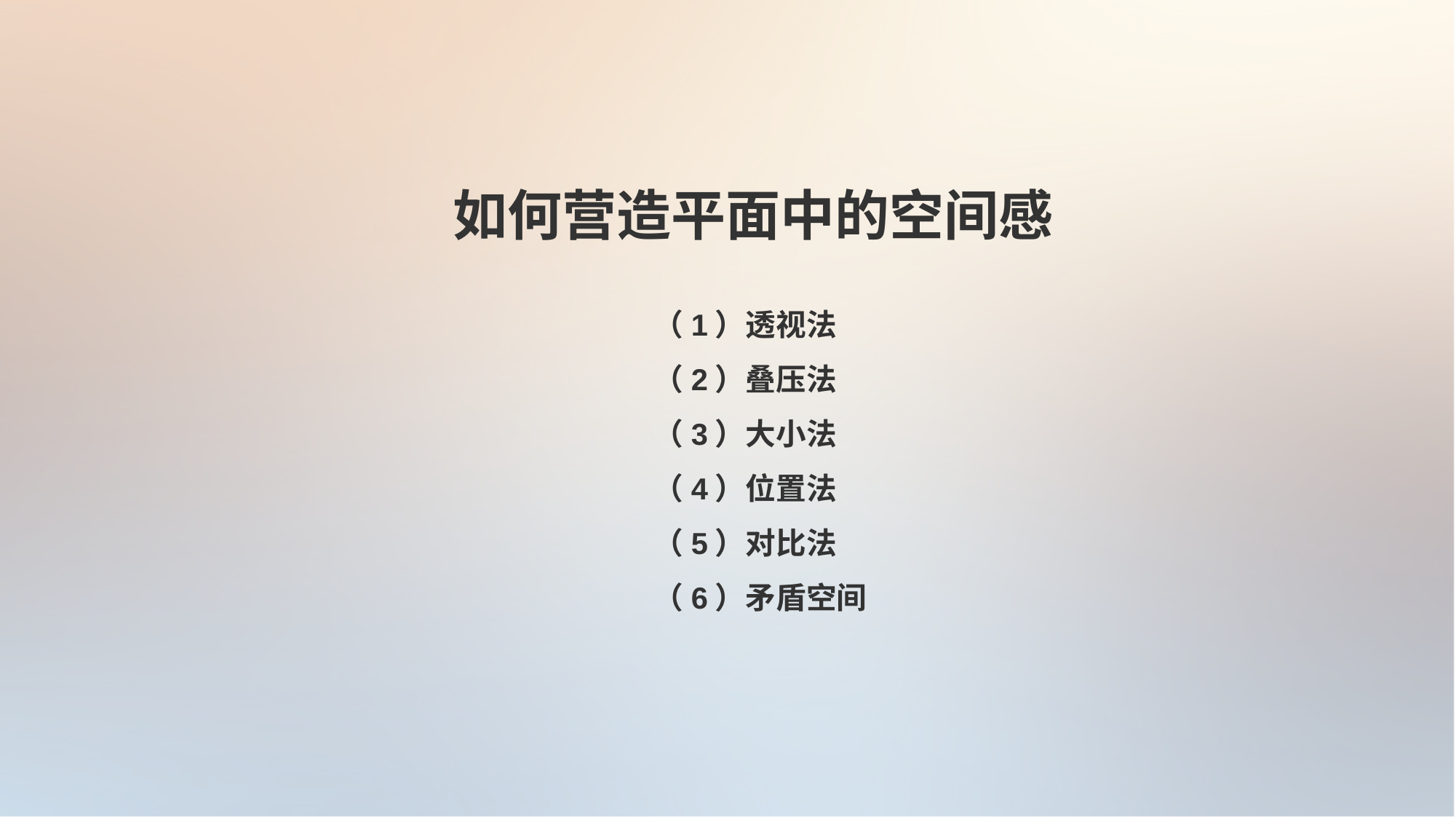

如何营造平面中的空间感
（1）透视法
（2）叠压法
（3）大小法
（4）位置法
（5）对比法
（6）矛盾空间